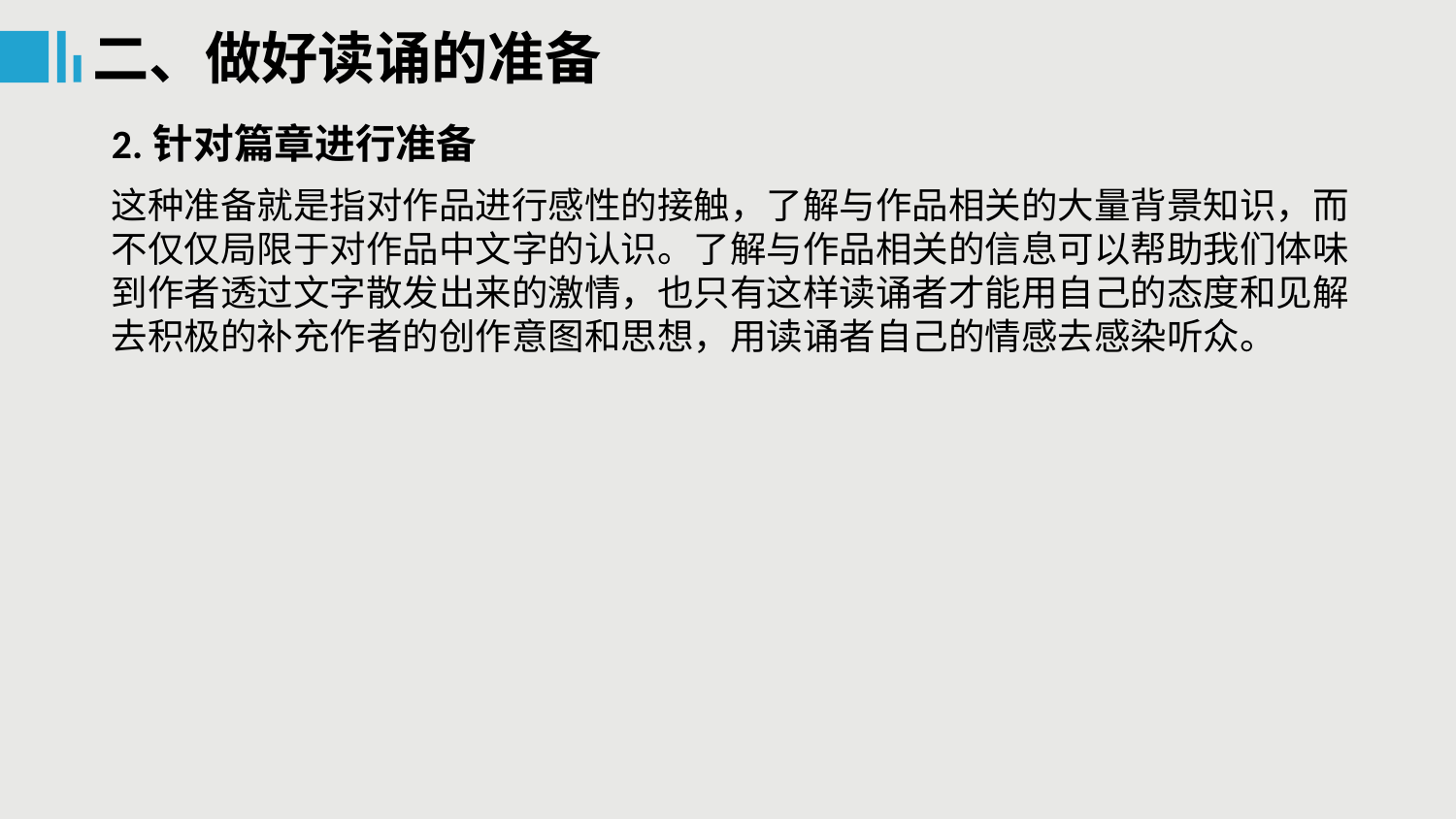

二、做好读诵的准备

2.针对篇章进行准备
这种准备就是指对作品进行感性的接触，了解与作品相关的大量背景知识，而不仅仅局限于对作品中文字的认识。了解与作品相关的信息可以帮助我们体味到作者透过文字散发出来的激情，也只有这样读诵者才能用自己的态度和见解去积极的补充作者的创作意图和思想，用读诵者自己的情感去感染听众。